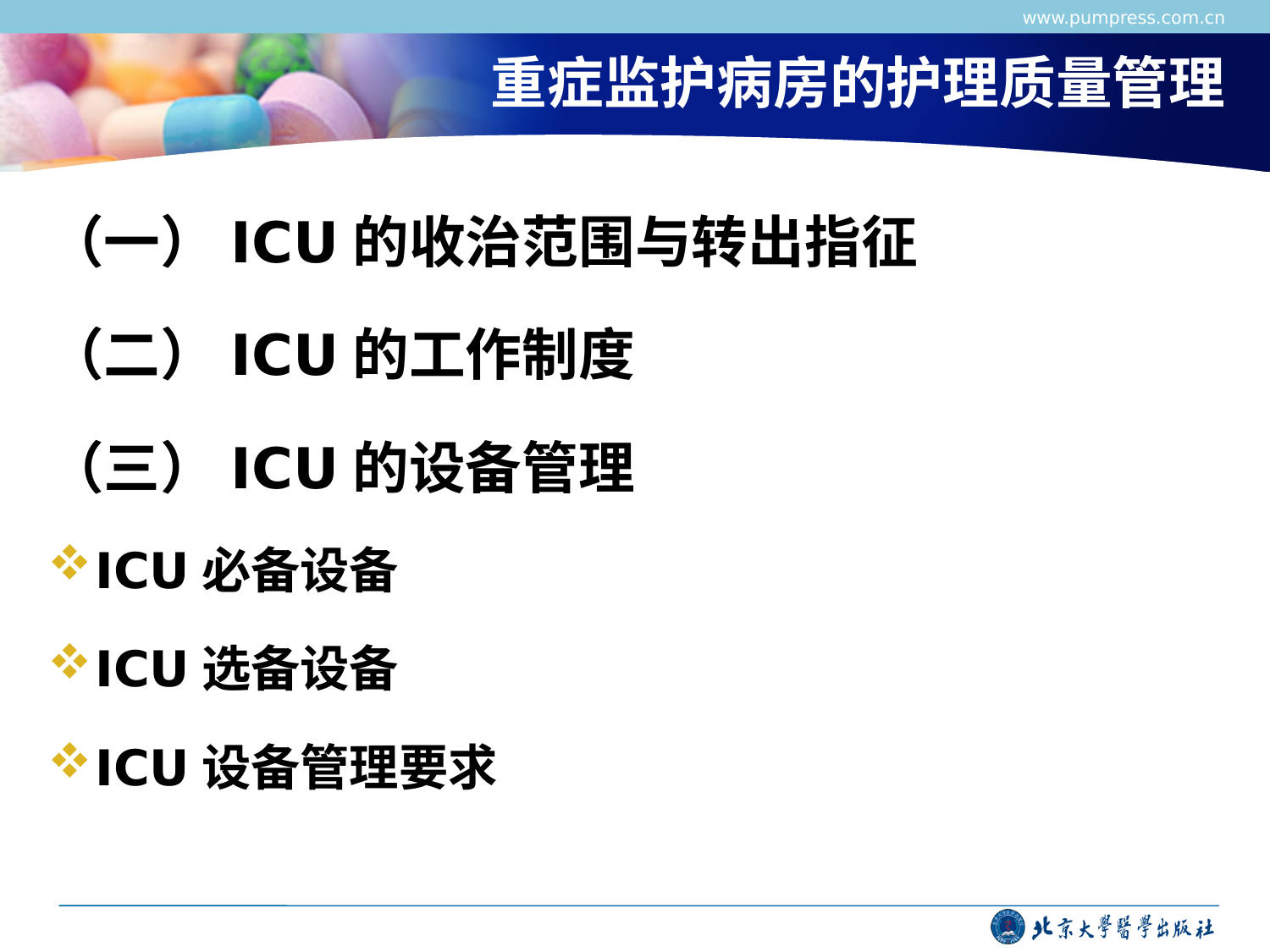

www.pumpress.com.cn
# 重症监护病房的护理质量管理
（一）ICU的收治范围与转出指征
（二）ICU的工作制度
（三）ICU的设备管理
ICU必备设备
ICU选备设备
ICU设备管理要求